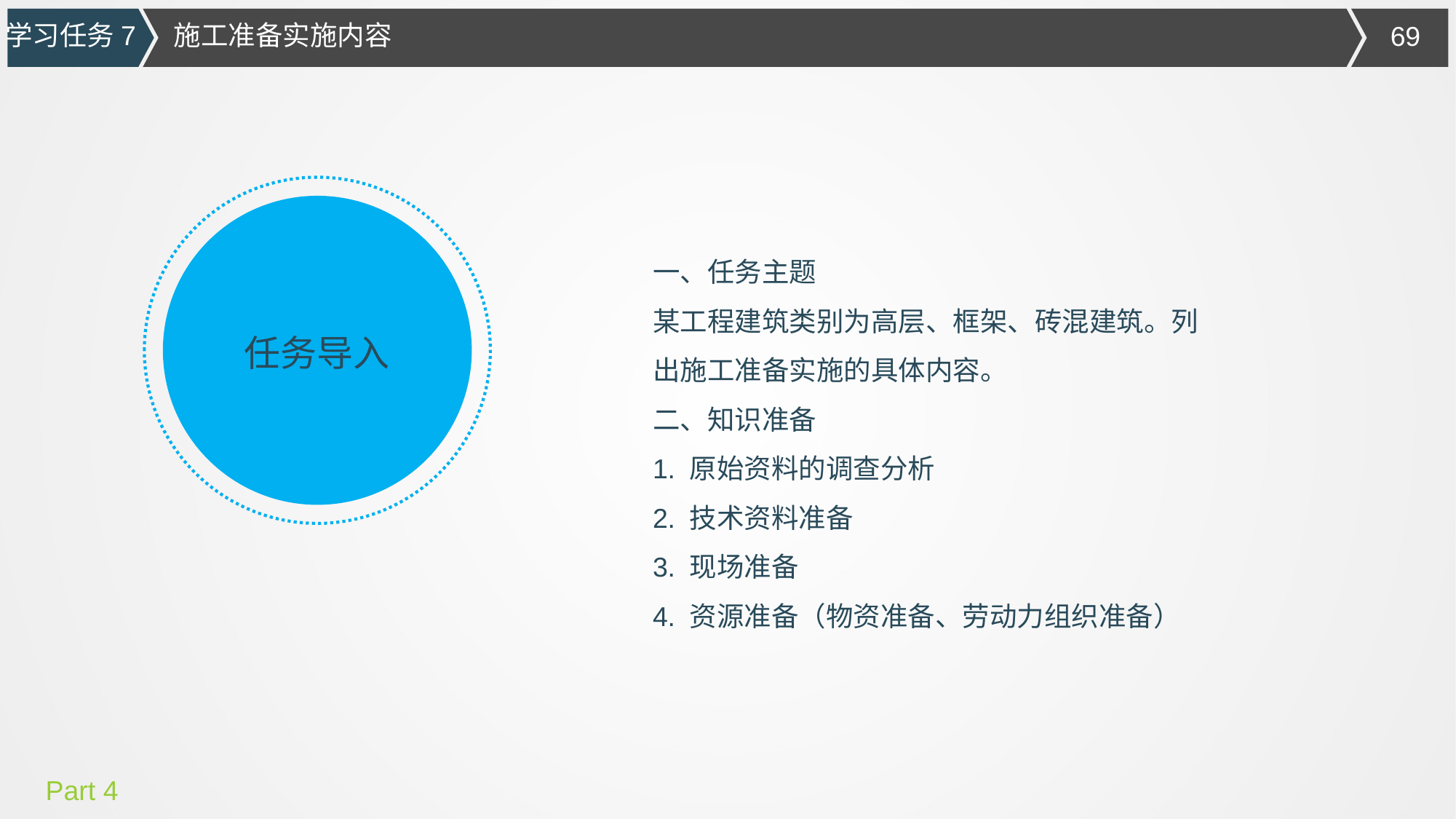

施工准备实施内容
学习任务7

一、任务主题
某工程建筑类别为高层、框架、砖混建筑。列出施工准备实施的具体内容。
二、知识准备
1. 原始资料的调查分析
2. 技术资料准备
3. 现场准备
4. 资源准备（物资准备、劳动力组织准备）

任务导入
Part 4